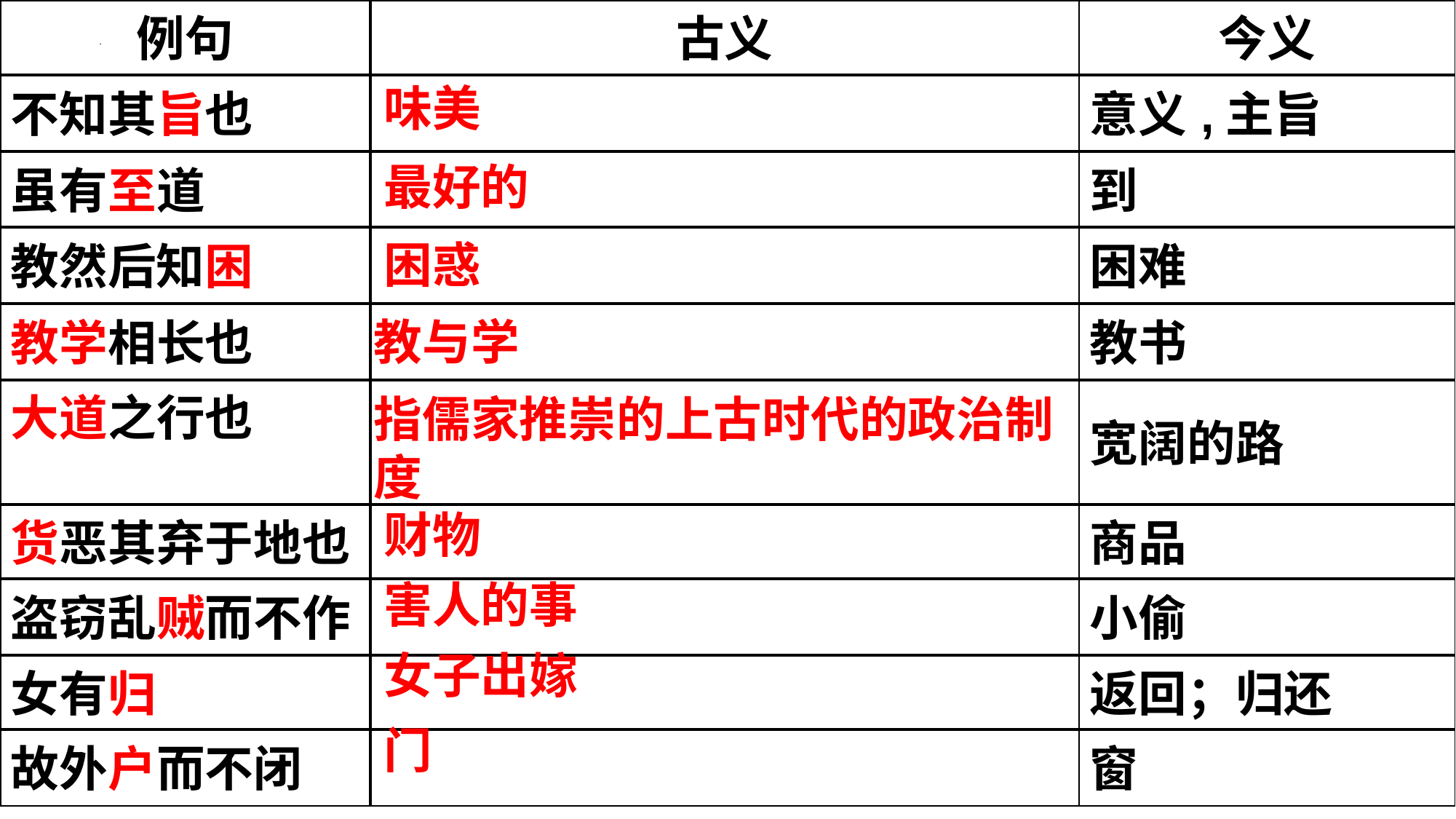

| 例句 | 古义 | 今义 |
| --- | --- | --- |
| 不知其旨也 |  | 意义,主旨 |
| 虽有至道 |  | 到 |
| 教然后知困 |  | 困难 |
| 教学相长也 |  | 教书 |
| 大道之行也 |  | 宽阔的路 |
| 货恶其弃于地也 |  | 商品 |
| 盗窃乱贼而不作 |  | 小偷 |
| 女有归 |  | 返回；归还 |
| 故外户而不闭 |  | 窗 |
味美
最好的
困惑
教与学
指儒家推崇的上古时代的政治制度
财物
害人的事
女子出嫁
门